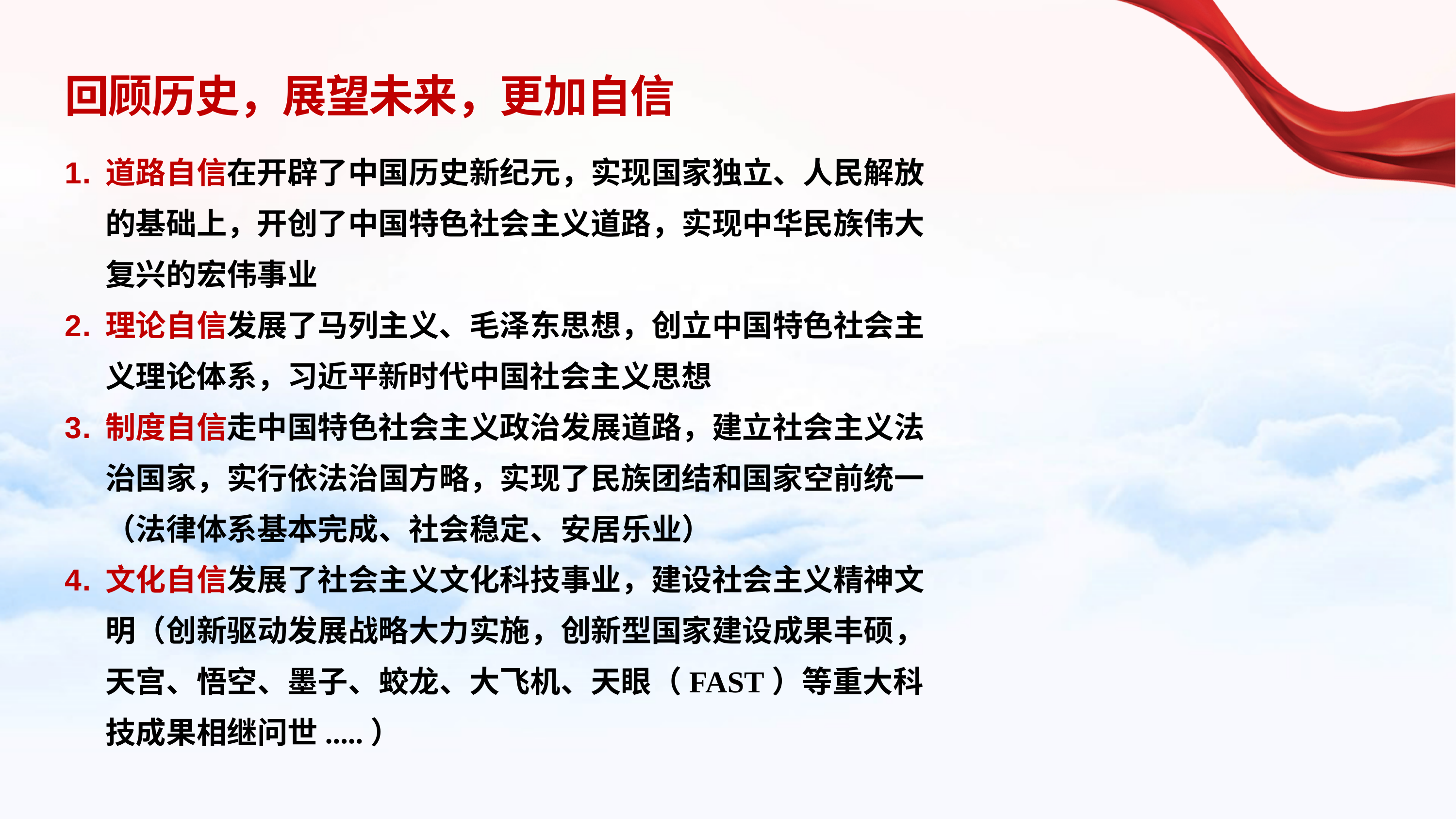

# 回顾历史，展望未来，更加自信
道路自信在开辟了中国历史新纪元，实现国家独立、人民解放的基础上，开创了中国特色社会主义道路，实现中华民族伟大复兴的宏伟事业
理论自信发展了马列主义、毛泽东思想，创立中国特色社会主义理论体系，习近平新时代中国社会主义思想
制度自信走中国特色社会主义政治发展道路，建立社会主义法治国家，实行依法治国方略，实现了民族团结和国家空前统一（法律体系基本完成、社会稳定、安居乐业）
文化自信发展了社会主义文化科技事业，建设社会主义精神文明（创新驱动发展战略大力实施，创新型国家建设成果丰硕，天宫、悟空、墨子、蛟龙、大飞机、天眼（FAST）等重大科技成果相继问世.....）